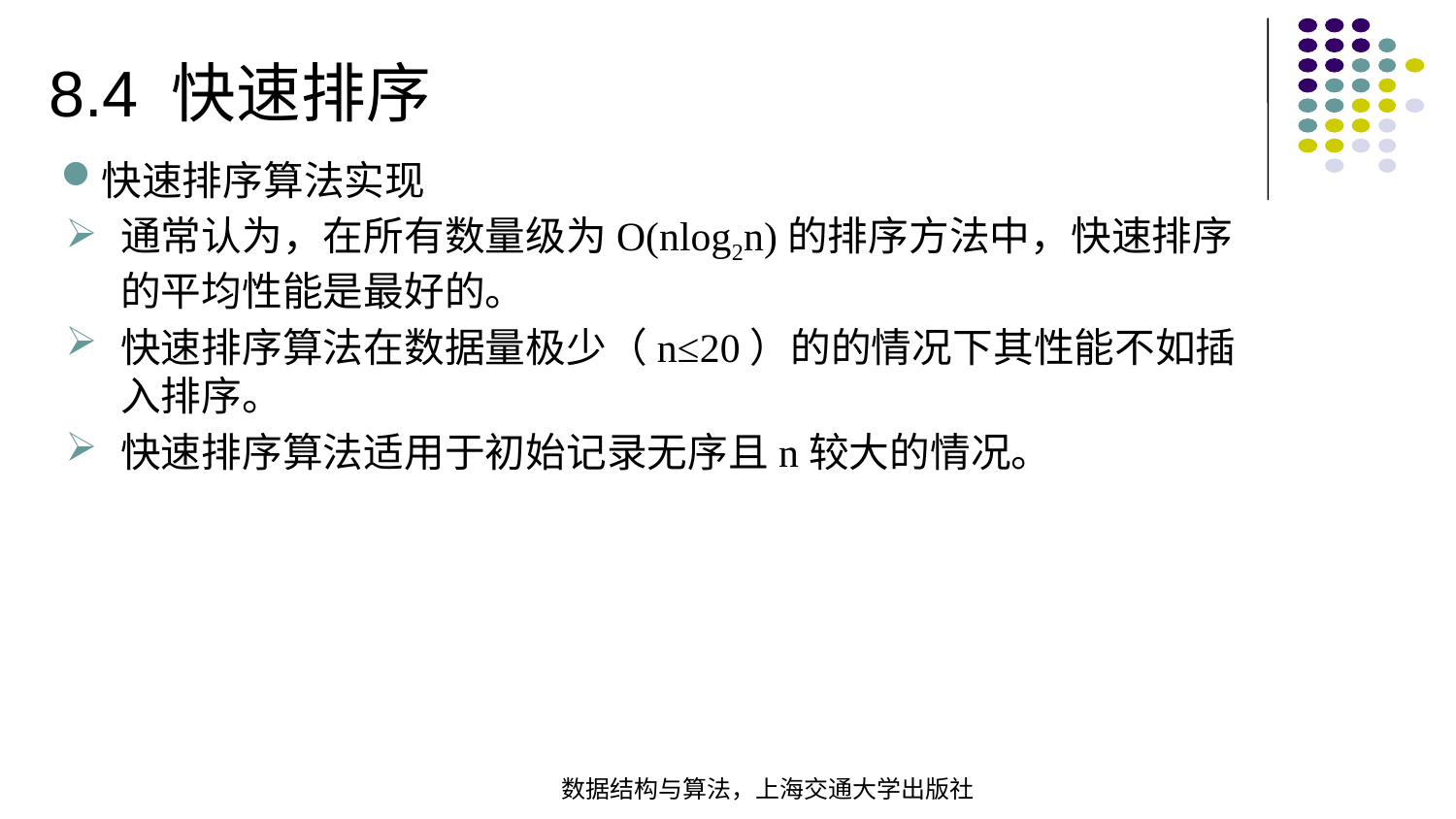

8.4 快速排序
快速排序算法实现
通常认为，在所有数量级为O(nlog2n)的排序方法中，快速排序的平均性能是最好的。
快速排序算法在数据量极少（n≤20）的的情况下其性能不如插入排序。
快速排序算法适用于初始记录无序且n较大的情况。